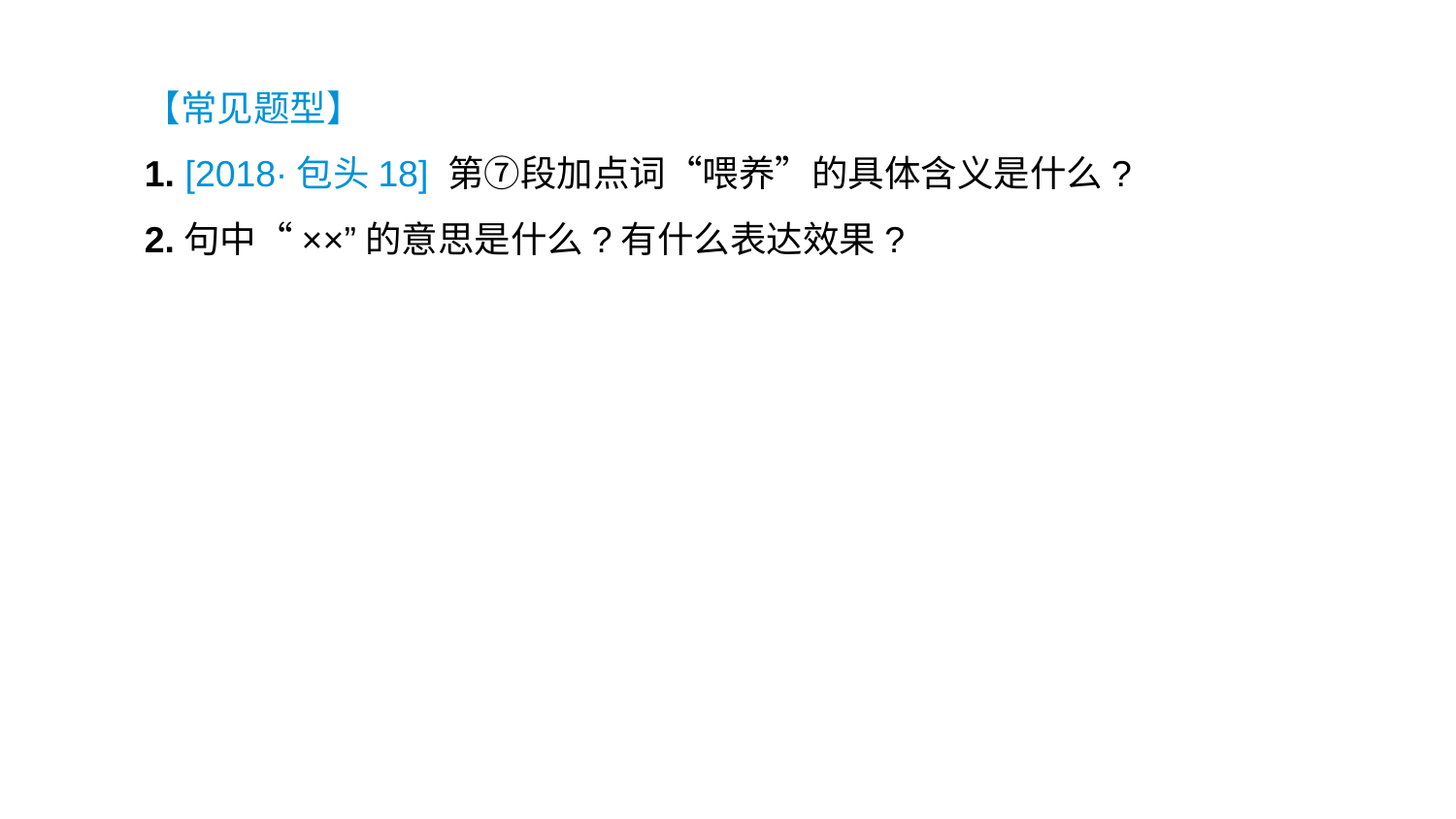

【常见题型】
1. [2018·包头18] 第⑦段加点词“喂养”的具体含义是什么?
2.句中“××”的意思是什么?有什么表达效果?